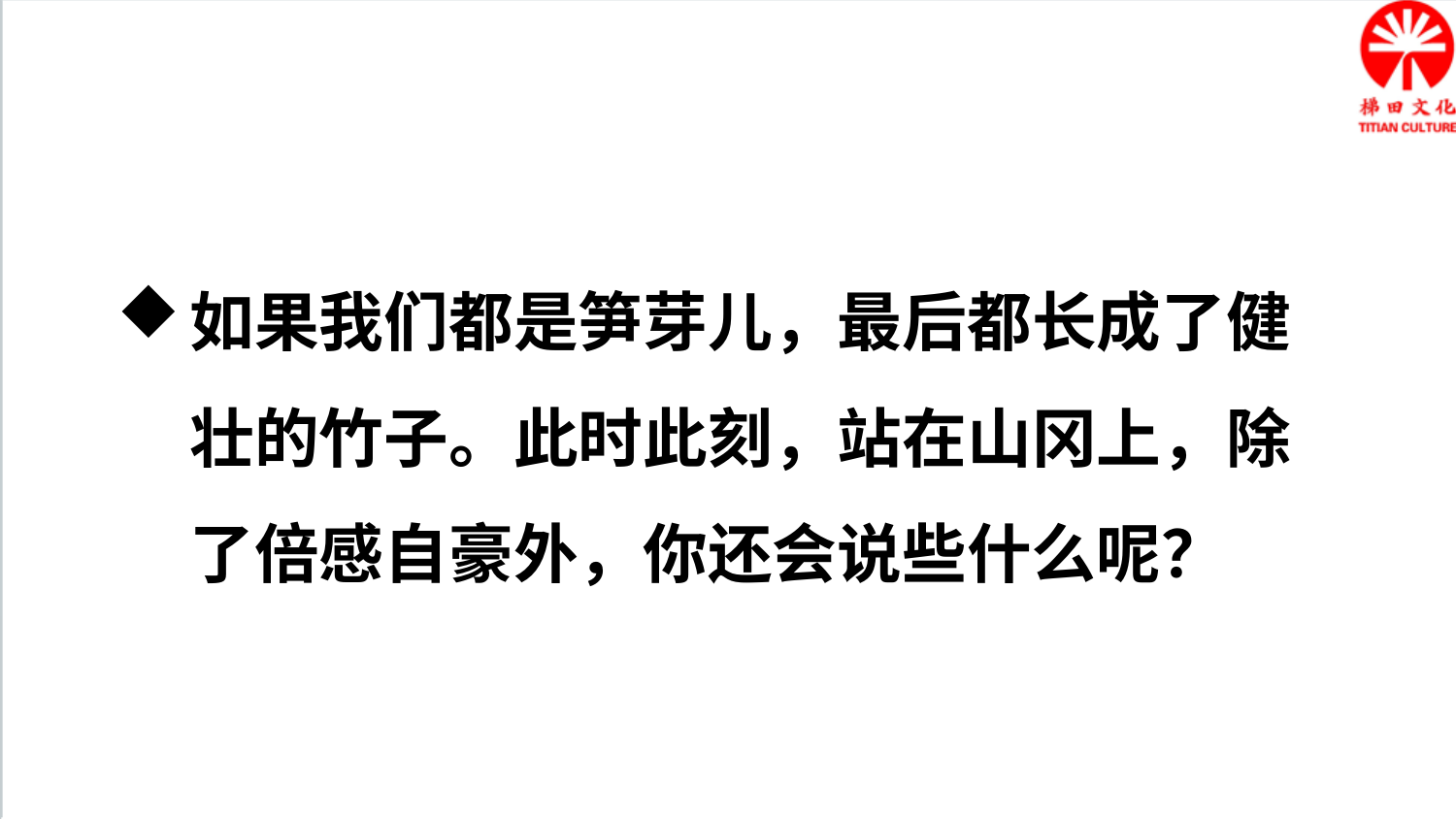

如果我们都是笋芽儿，最后都长成了健壮的竹子。此时此刻，站在山冈上，除了倍感自豪外，你还会说些什么呢？